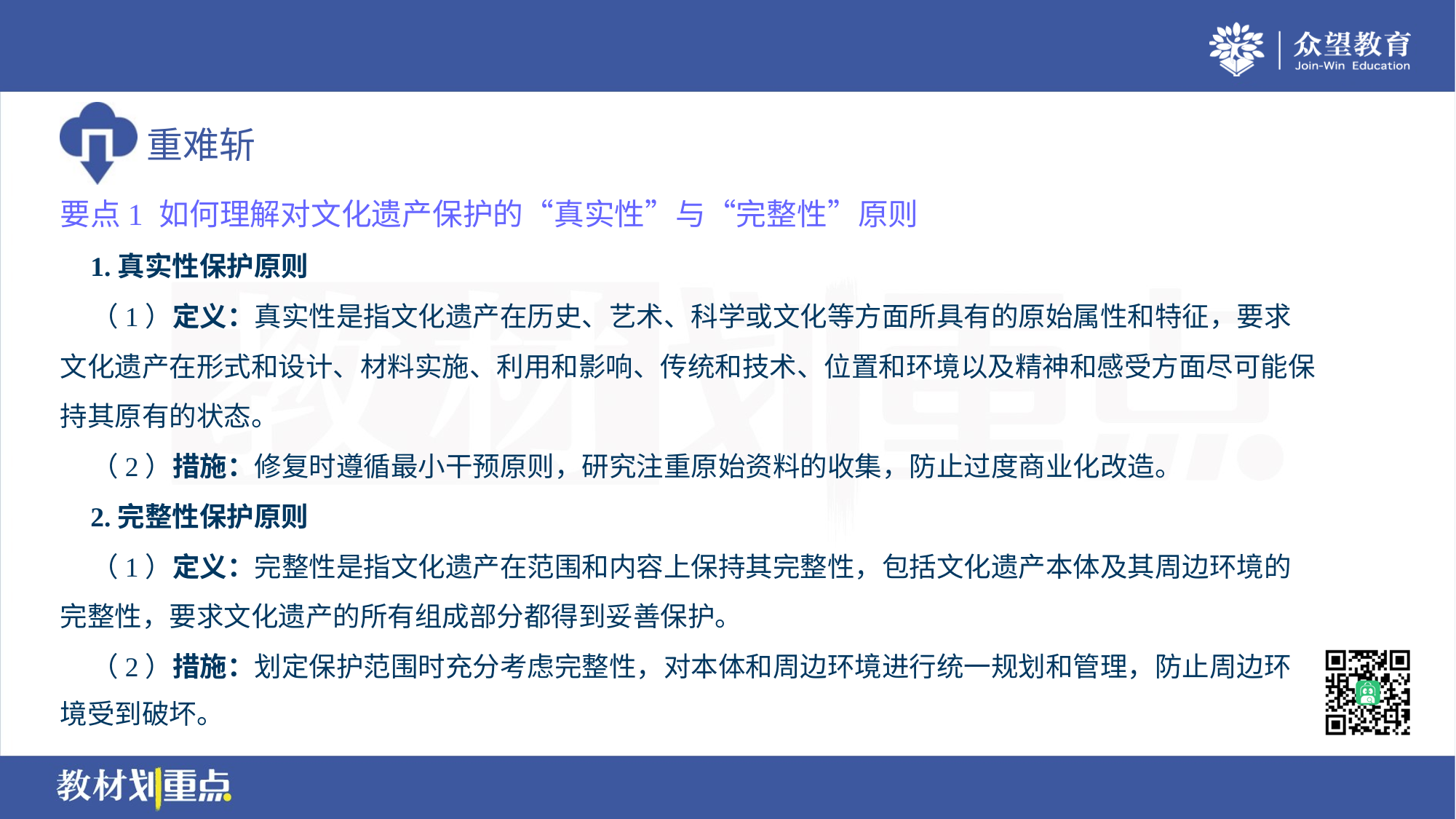

要点1 如何理解对文化遗产保护的“真实性”与“完整性”原则
    1.真实性保护原则
    （1）定义：真实性是指文化遗产在历史、艺术、科学或文化等方面所具有的原始属性和特征，要求
文化遗产在形式和设计、材料实施、利用和影响、传统和技术、位置和环境以及精神和感受方面尽可能保
持其原有的状态。
    （2）措施：修复时遵循最小干预原则，研究注重原始资料的收集，防止过度商业化改造。
    2.完整性保护原则
    （1）定义：完整性是指文化遗产在范围和内容上保持其完整性，包括文化遗产本体及其周边环境的
完整性，要求文化遗产的所有组成部分都得到妥善保护。
    （2）措施：划定保护范围时充分考虑完整性，对本体和周边环境进行统一规划和管理，防止周边环
境受到破坏。